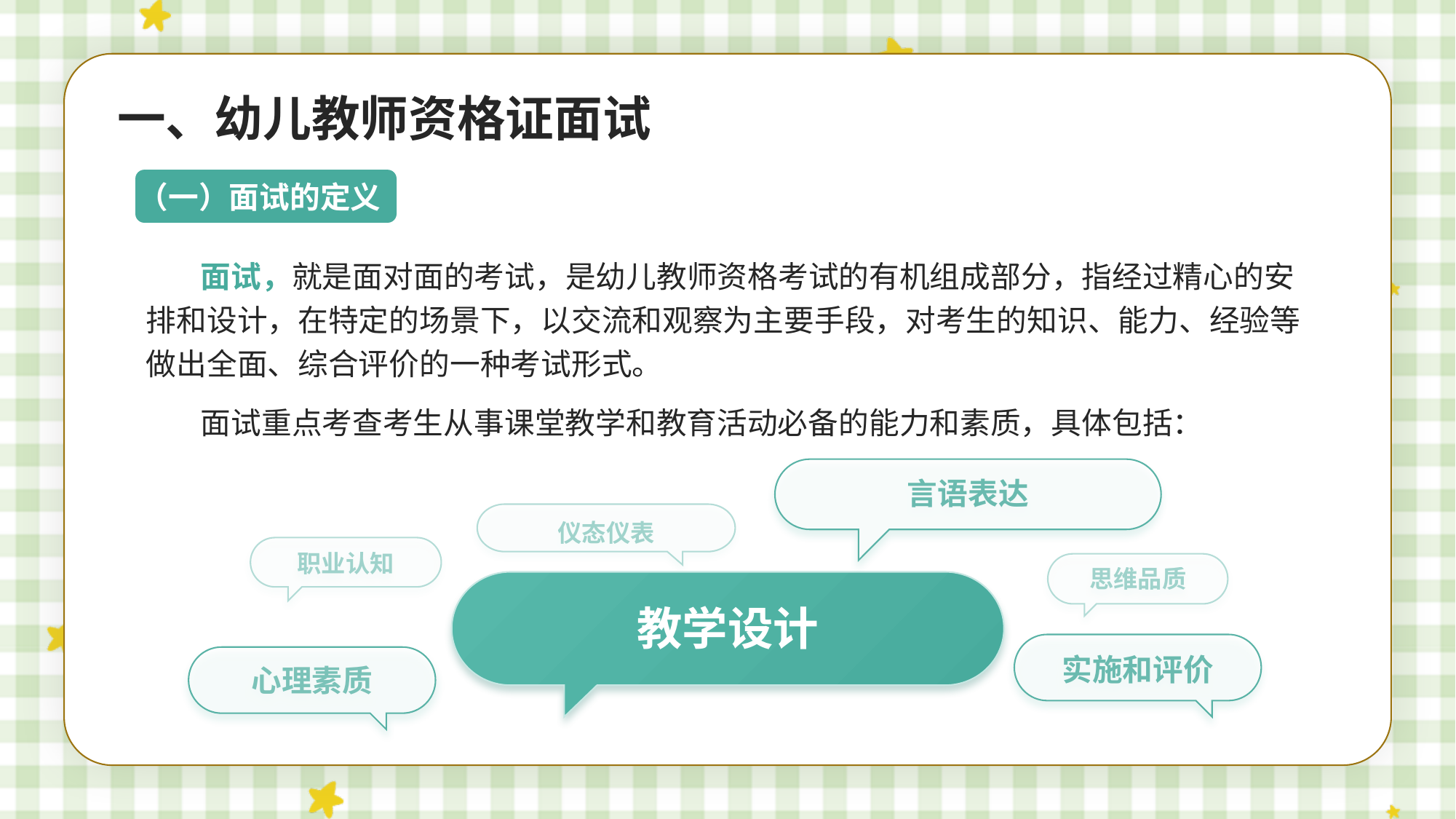

一、幼儿教师资格证面试
（一）面试的定义
面试，就是面对面的考试，是幼儿教师资格考试的有机组成部分，指经过精心的安排和设计，在特定的场景下，以交流和观察为主要手段，对考生的知识、能力、经验等做出全面、综合评价的一种考试形式。
面试重点考查考生从事课堂教学和教育活动必备的能力和素质，具体包括：
言语表达
仪态仪表
职业认知
思维品质
教学设计
实施和评价
心理素质